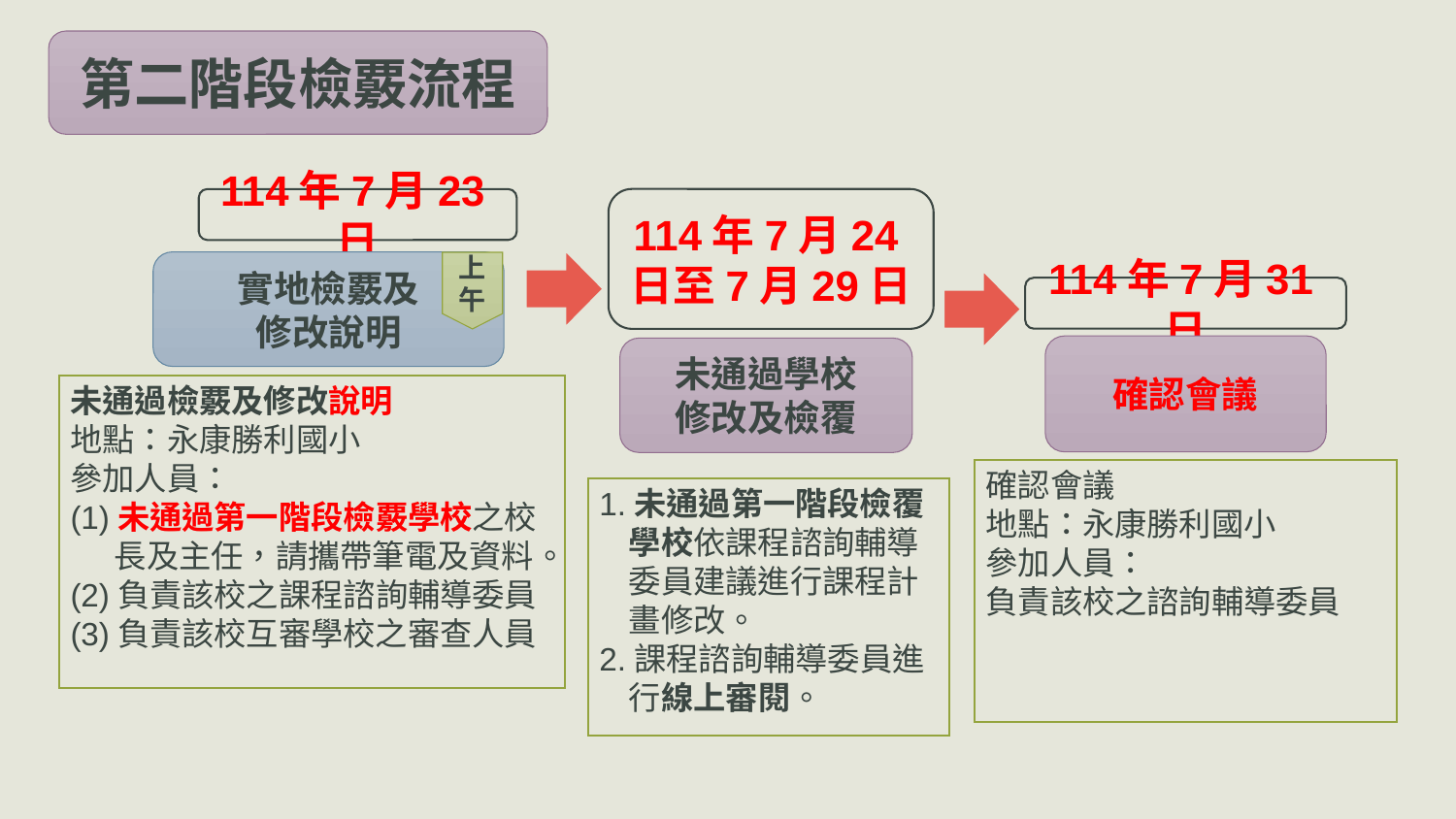

第二階段檢覈流程
114年7月23日
114年7月24日至7月29日

實地檢覈及
修改說明
上午

114年7月31日
確認會議
未通過學校
修改及檢覆
未通過檢覈及修改說明
地點：永康勝利國小
參加人員：
(1)未通過第一階段檢覈學校之校
     長及主任，請攜帶筆電及資料。
(2)負責該校之課程諮詢輔導委員
(3)負責該校互審學校之審查人員

確認會議
地點：永康勝利國小
參加人員：
負責該校之諮詢輔導委員
1.未通過第一階段檢覆
   學校依課程諮詢輔導
   委員建議進行課程計
   畫修改。
2.課程諮詢輔導委員進
   行線上審閱。